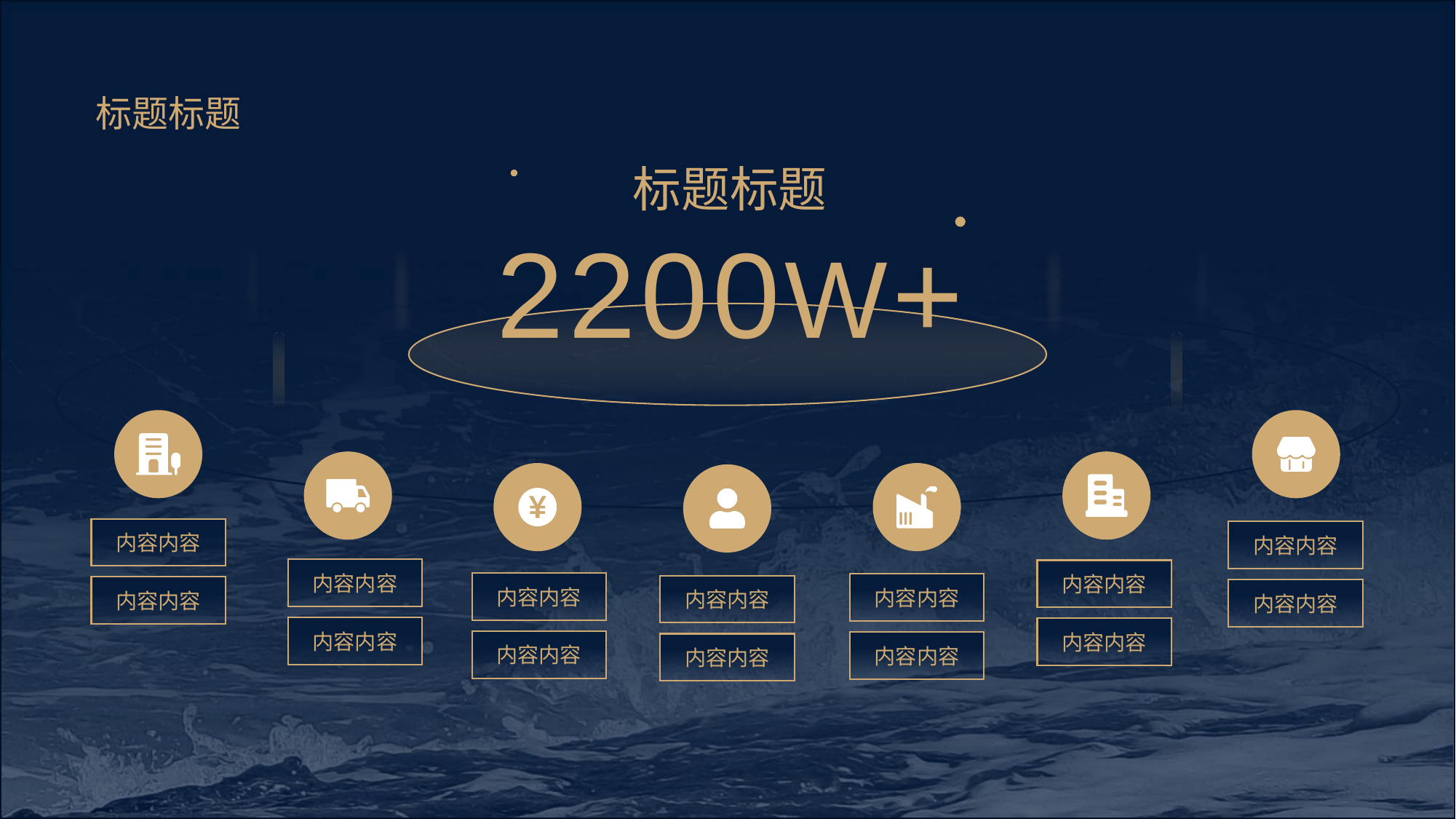

标题标题
标题标题
2200W+

内容内容
内容内容
内容内容
内容内容
内容内容
内容内容
内容内容
内容内容
内容内容
内容内容
内容内容
内容内容
内容内容
内容内容